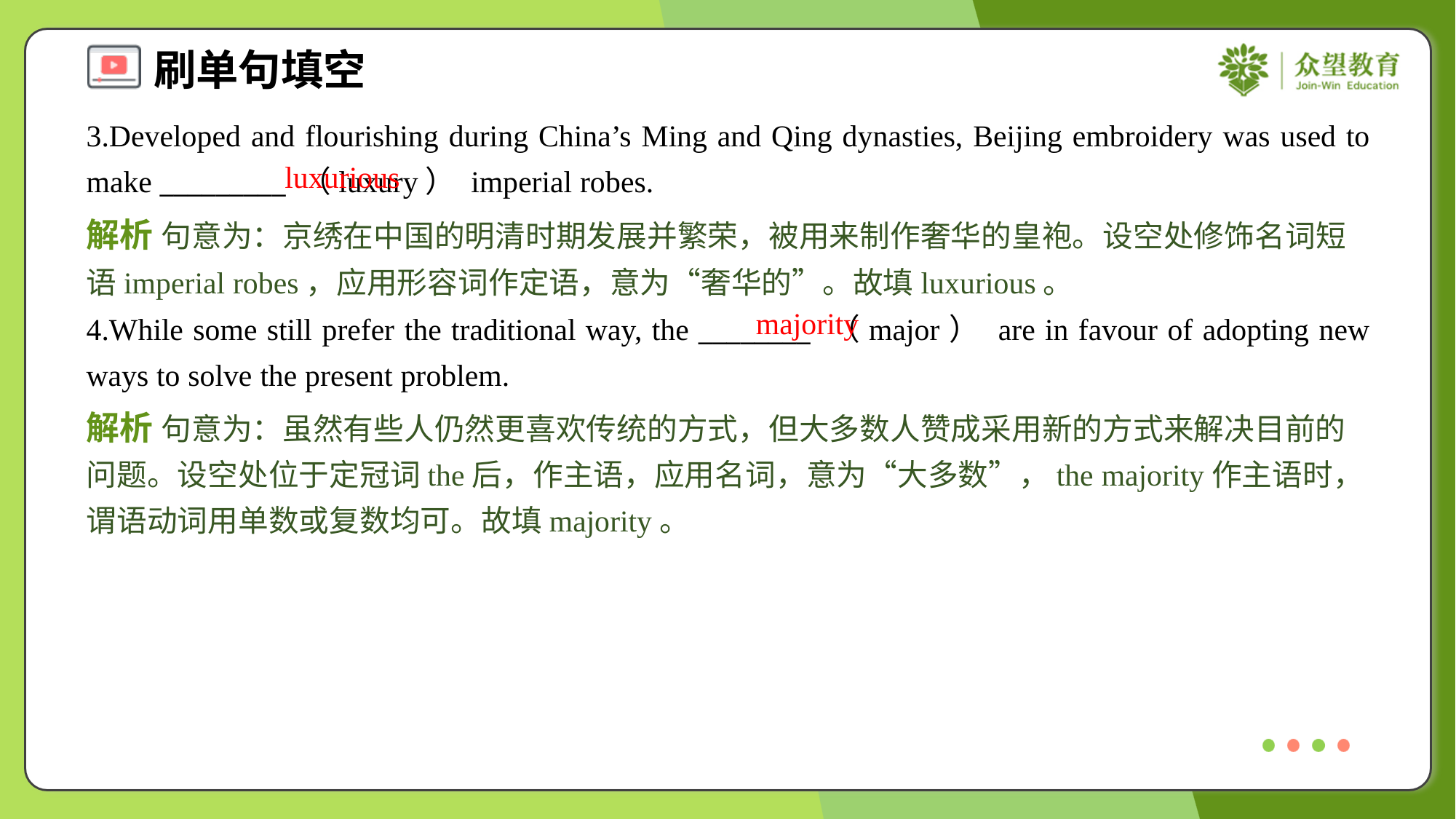

3.Developed and flourishing during China’s Ming and Qing dynasties, Beijing embroidery was used to make _________ （luxury） imperial robes.
luxurious
解析 句意为：京绣在中国的明清时期发展并繁荣，被用来制作奢华的皇袍。设空处修饰名词短语imperial robes，应用形容词作定语，意为“奢华的”。故填luxurious。
majority
4.While some still prefer the traditional way, the ________ （major） are in favour of adopting new ways to solve the present problem.
解析 句意为：虽然有些人仍然更喜欢传统的方式，但大多数人赞成采用新的方式来解决目前的问题。设空处位于定冠词the后，作主语，应用名词，意为“大多数”，the majority作主语时，谓语动词用单数或复数均可。故填majority。